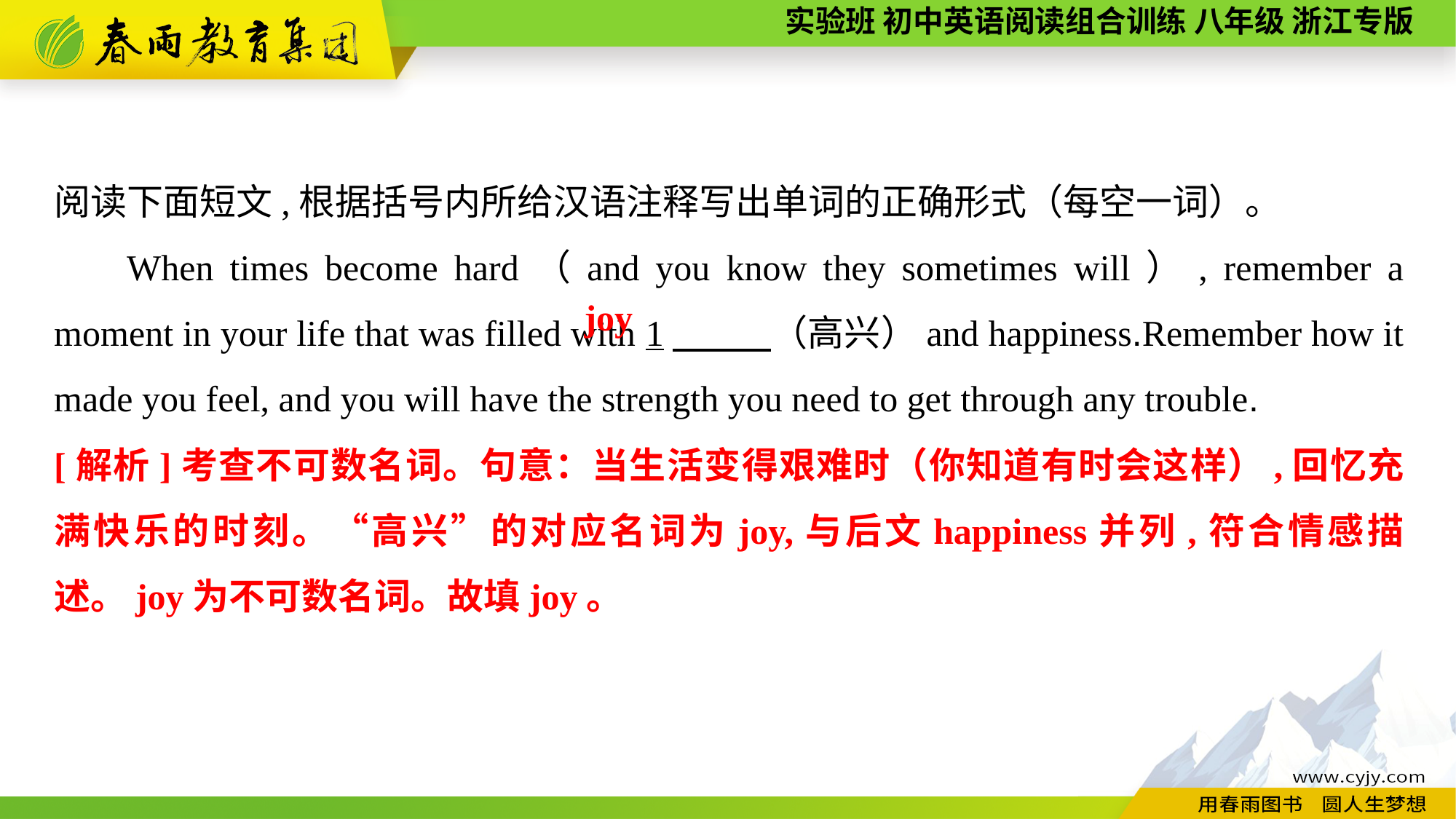

阅读下面短文,根据括号内所给汉语注释写出单词的正确形式（每空一词）。
When times become hard（and you know they sometimes will）, remember a moment in your life that was filled with 1　   　（高兴）and happiness.Remember how it made you feel, and you will have the strength you need to get through any trouble.
joy
[解析]考查不可数名词。句意：当生活变得艰难时（你知道有时会这样）,回忆充满快乐的时刻。“高兴”的对应名词为joy,与后文happiness并列,符合情感描述。joy为不可数名词。故填joy。